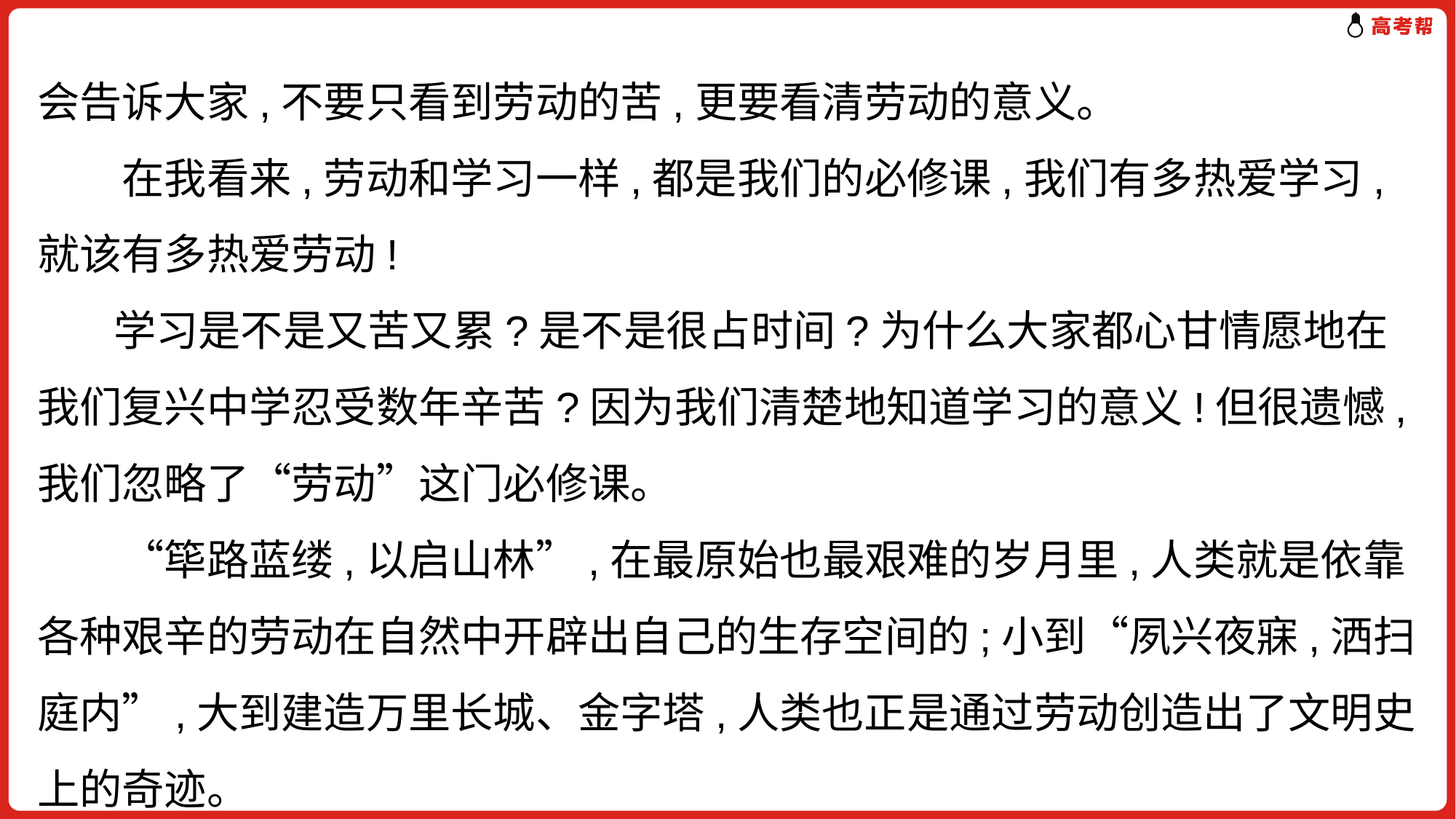

会告诉大家,不要只看到劳动的苦,更要看清劳动的意义。
　　在我看来,劳动和学习一样,都是我们的必修课,我们有多热爱学习,就该有多热爱劳动!
       学习是不是又苦又累?是不是很占时间?为什么大家都心甘情愿地在我们复兴中学忍受数年辛苦?因为我们清楚地知道学习的意义!但很遗憾,我们忽略了“劳动”这门必修课。
　　“筚路蓝缕,以启山林”,在最原始也最艰难的岁月里,人类就是依靠各种艰辛的劳动在自然中开辟出自己的生存空间的;小到“夙兴夜寐,洒扫庭内”,大到建造万里长城、金字塔,人类也正是通过劳动创造出了文明史上的奇迹。